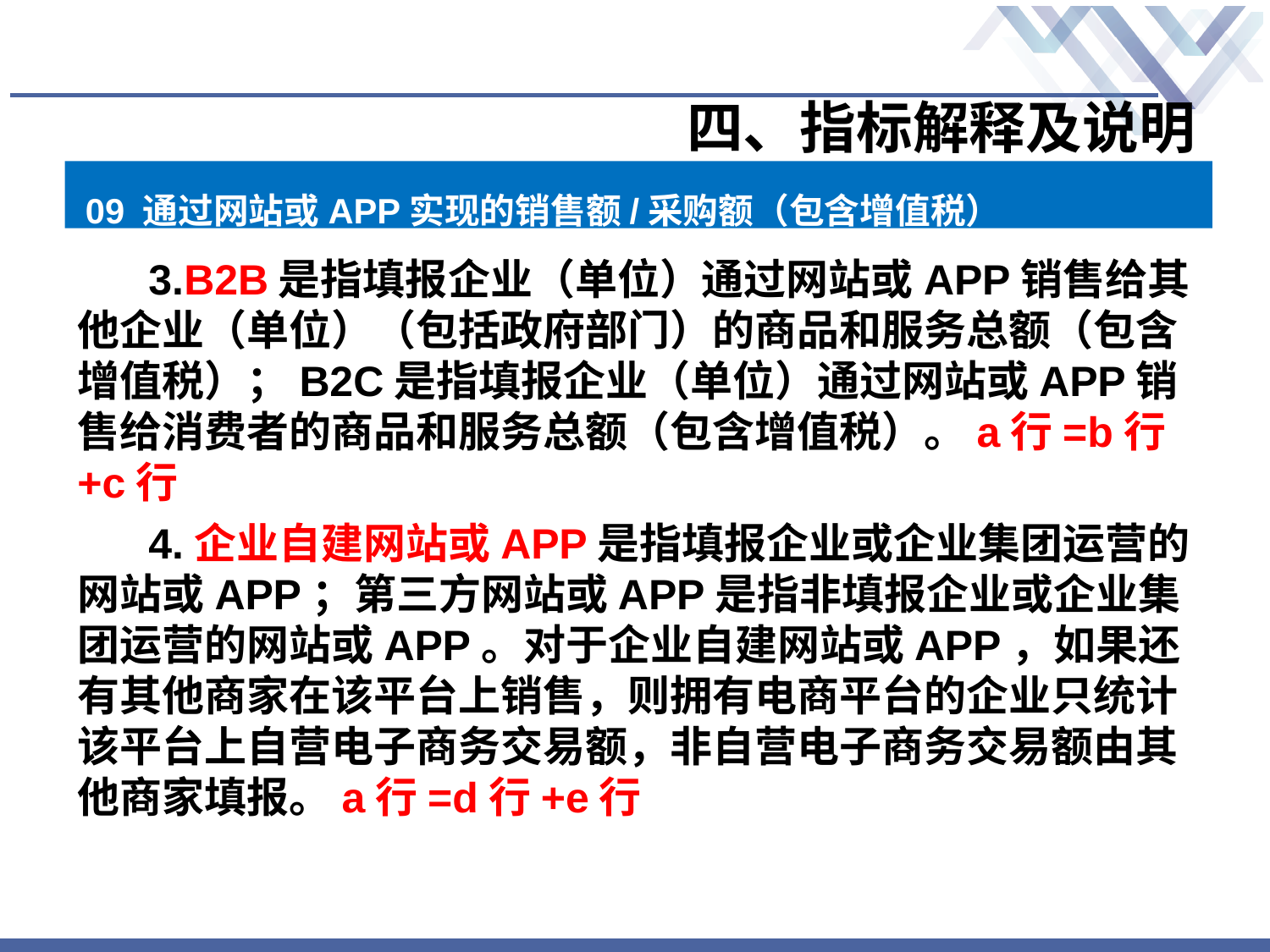

# 四、指标解释及说明
09 通过网站或APP实现的销售额/采购额（包含增值税）
      3.B2B是指填报企业（单位）通过网站或APP销售给其他企业（单位）（包括政府部门）的商品和服务总额（包含增值税）；B2C是指填报企业（单位）通过网站或APP销售给消费者的商品和服务总额（包含增值税）。a行=b行+c行
      4.企业自建网站或APP是指填报企业或企业集团运营的网站或APP；第三方网站或APP是指非填报企业或企业集团运营的网站或APP。对于企业自建网站或APP，如果还有其他商家在该平台上销售，则拥有电商平台的企业只统计该平台上自营电子商务交易额，非自营电子商务交易额由其他商家填报。a行=d行+e行